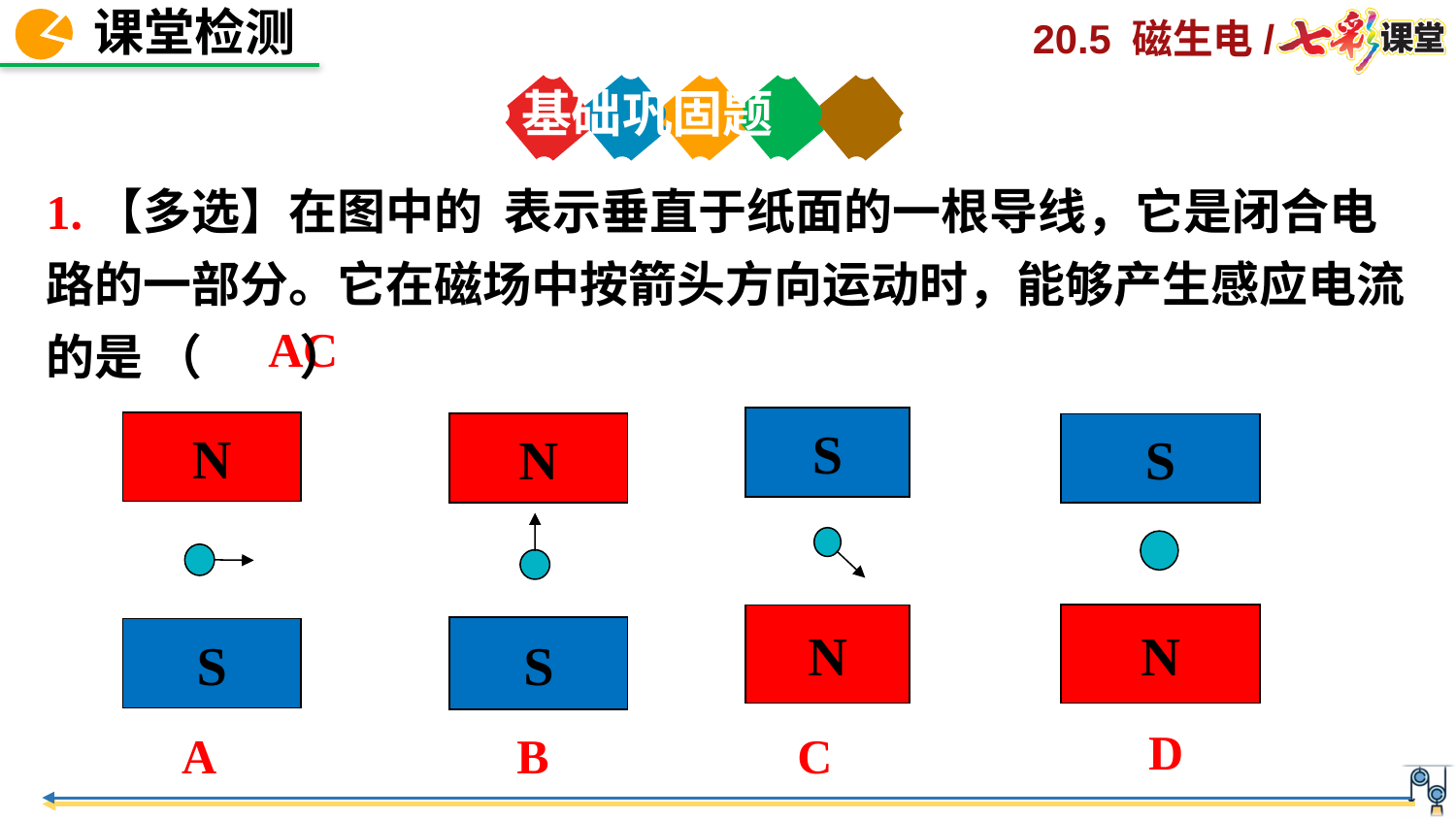

基础巩固题

1.【多选】在图中的  表示垂直于纸面的一根导线，它是闭合电路的一部分。它在磁场中按箭头方向运动时，能够产生感应电流的是 （　　）
AC
S

N
N

S
N

S
S

N
D
B
C
A